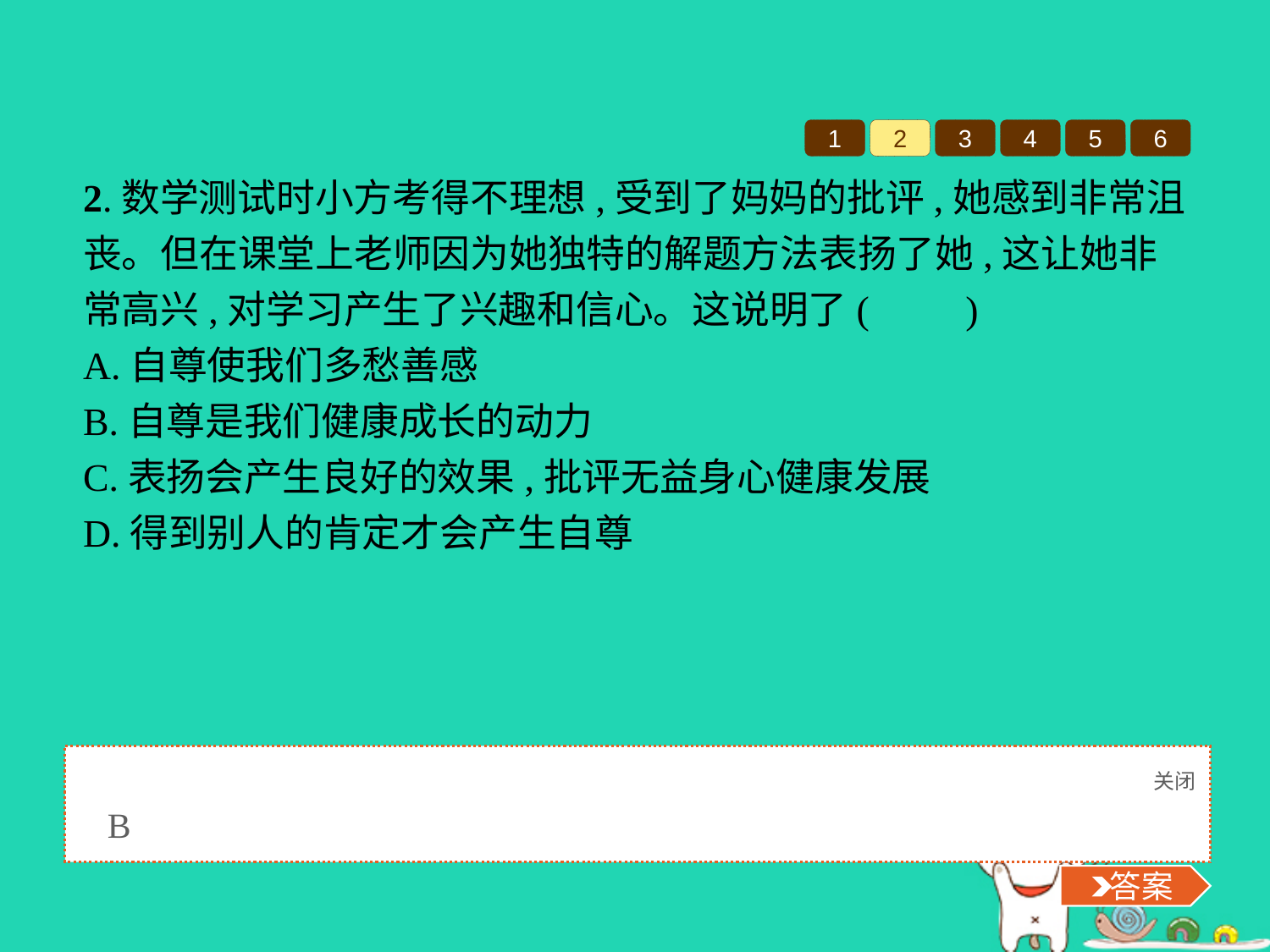

1
2
3
4
5
6
2.数学测试时小方考得不理想,受到了妈妈的批评,她感到非常沮丧。但在课堂上老师因为她独特的解题方法表扬了她,这让她非常高兴,对学习产生了兴趣和信心。这说明了(　　)
A.自尊使我们多愁善感
B.自尊是我们健康成长的动力
C.表扬会产生良好的效果,批评无益身心健康发展
D.得到别人的肯定才会产生自尊

关闭
  答案

B
  答案